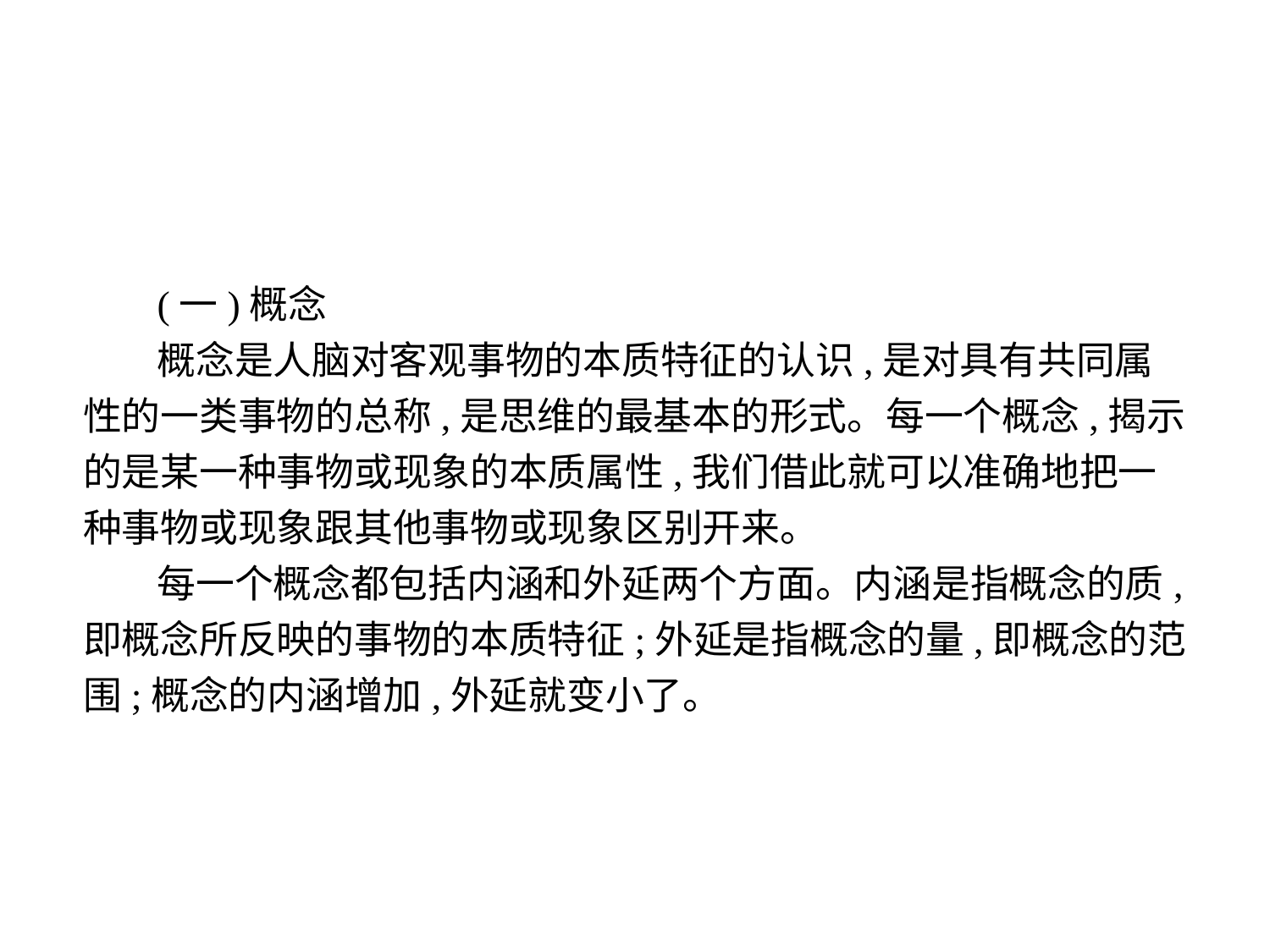

(一)概念
概念是人脑对客观事物的本质特征的认识,是对具有共同属性的一类事物的总称,是思维的最基本的形式。每一个概念,揭示的是某一种事物或现象的本质属性,我们借此就可以准确地把一种事物或现象跟其他事物或现象区别开来。
每一个概念都包括内涵和外延两个方面。内涵是指概念的质,即概念所反映的事物的本质特征;外延是指概念的量,即概念的范围;概念的内涵增加,外延就变小了。